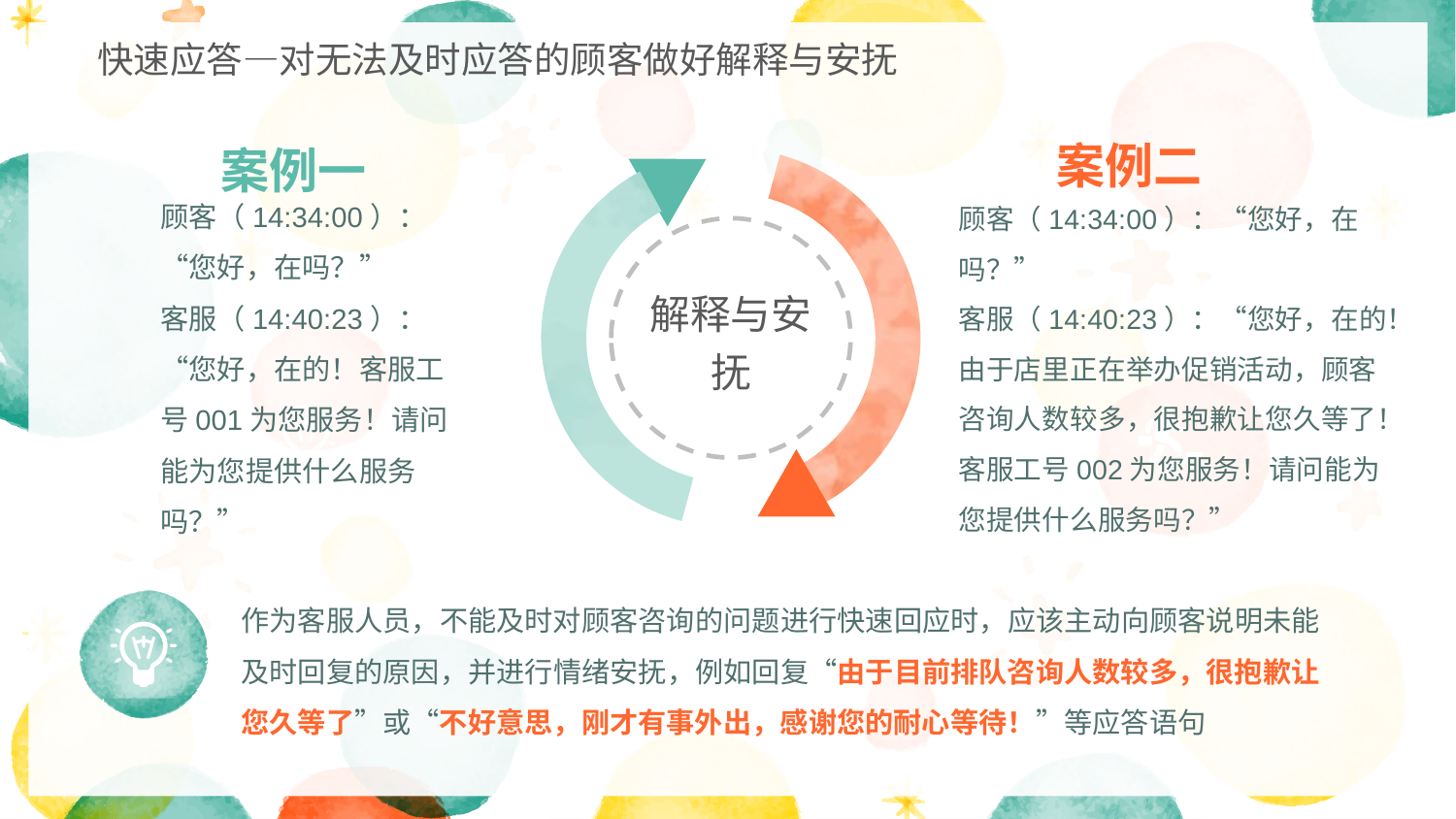

快速应答—对无法及时应答的顾客做好解释与安抚
案例一
顾客（14:34:00）：“您好，在吗？”
客服（14:40:23）：“您好，在的！客服工号001为您服务！请问能为您提供什么服务吗？”
案例二
顾客（14:34:00）：“您好，在吗？”
客服（14:40:23）：“您好，在的！由于店里正在举办促销活动，顾客咨询人数较多，很抱歉让您久等了！客服工号002为您服务！请问能为您提供什么服务吗？”

解释与安抚

作为客服人员，不能及时对顾客咨询的问题进行快速回应时，应该主动向顾客说明未能及时回复的原因，并进行情绪安抚，例如回复“由于目前排队咨询人数较多，很抱歉让您久等了”或“不好意思，刚才有事外出，感谢您的耐心等待！”等应答语句